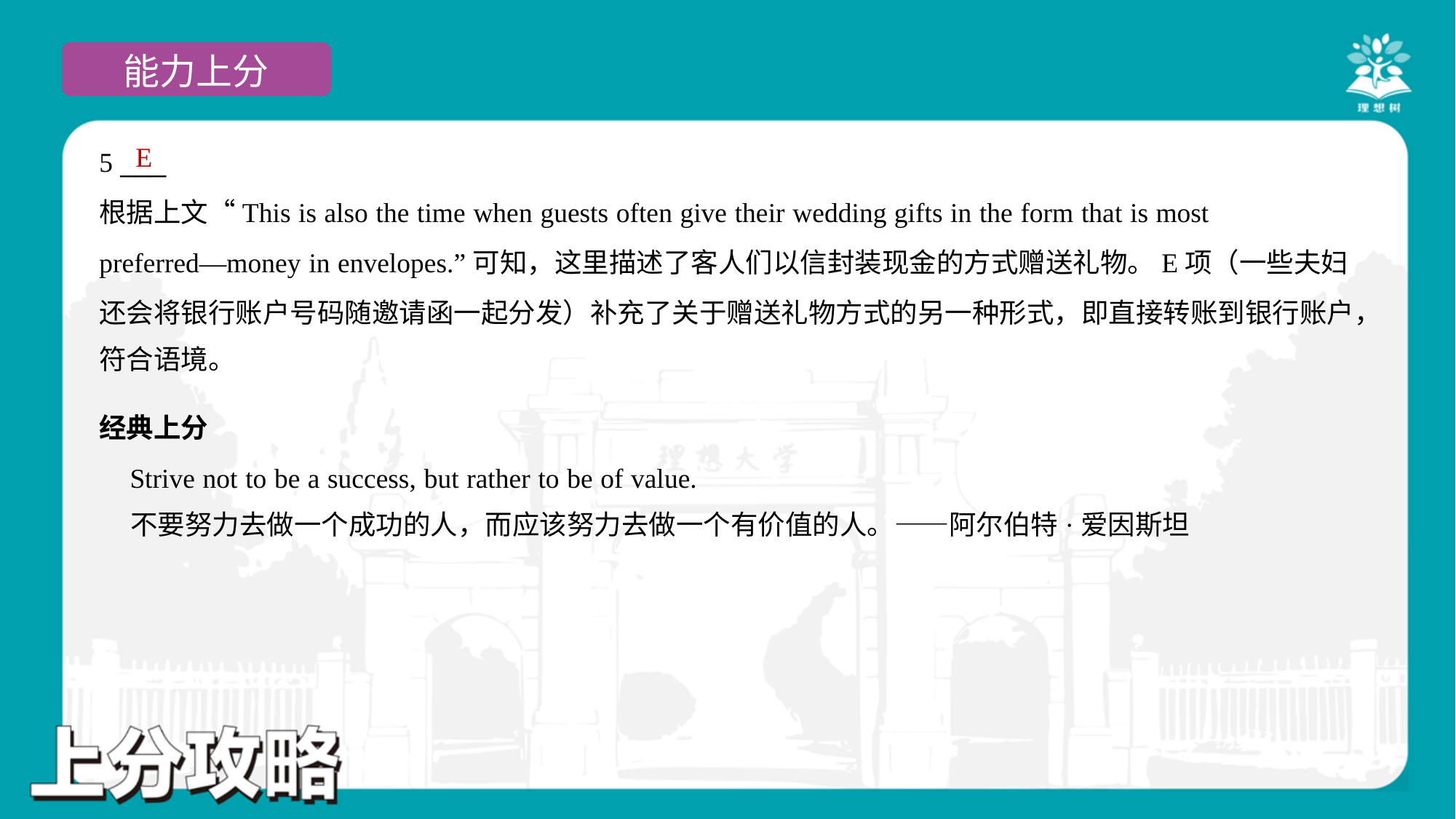

E
5 ___
根据上文“This is also the time when guests often give their wedding gifts in the form that is most
preferred—money in envelopes.”可知，这里描述了客人们以信封装现金的方式赠送礼物。E项（一些夫妇
还会将银行账户号码随邀请函一起分发）补充了关于赠送礼物方式的另一种形式，即直接转账到银行账户，
符合语境。
经典上分
    Strive not to be a success, but rather to be of value.
    不要努力去做一个成功的人，而应该努力去做一个有价值的人。——阿尔伯特·爱因斯坦